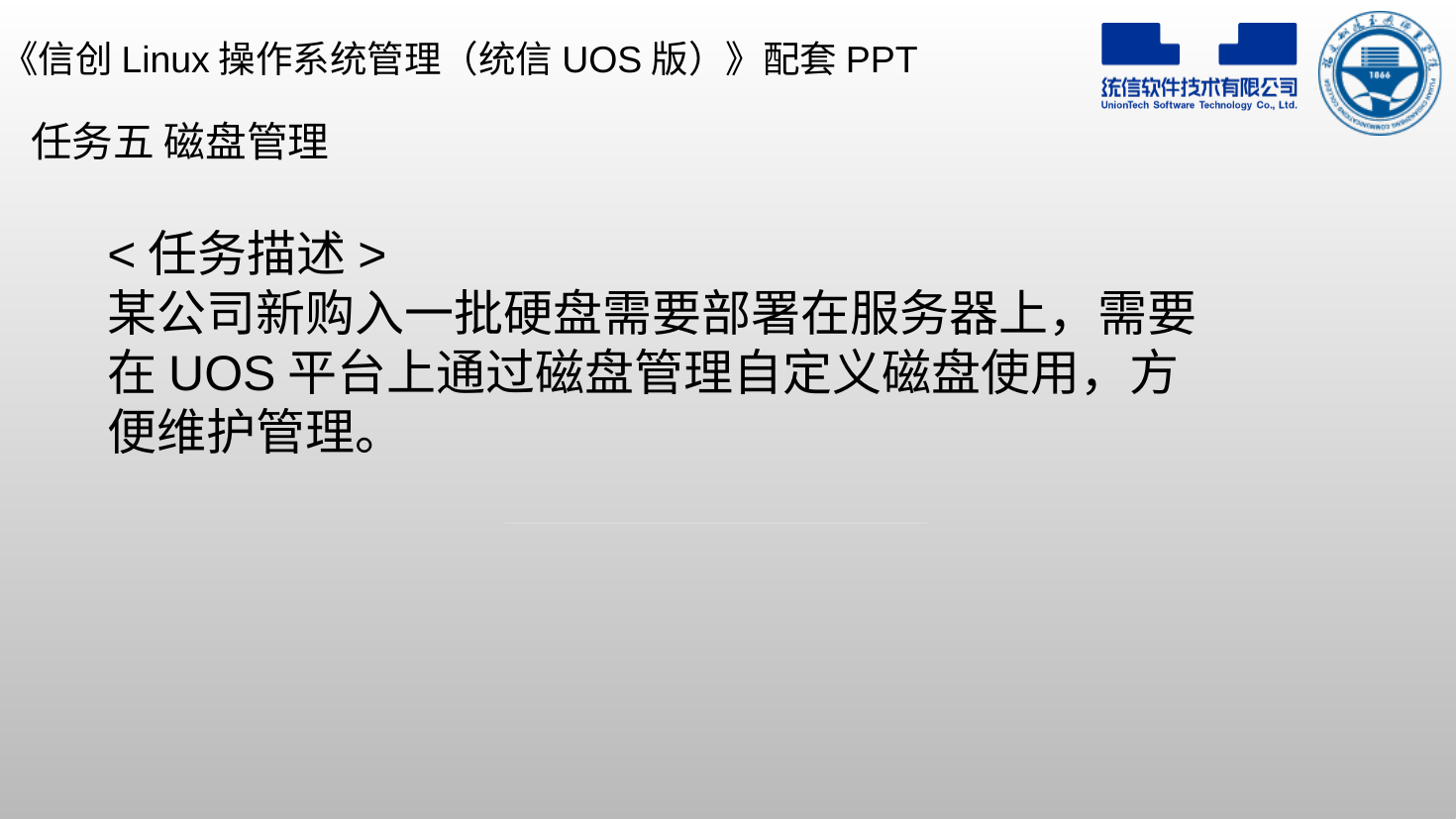

任务五 磁盘管理
<任务描述>
某公司新购入一批硬盘需要部署在服务器上，需要在UOS平台上通过磁盘管理自定义磁盘使用，方便维护管理。